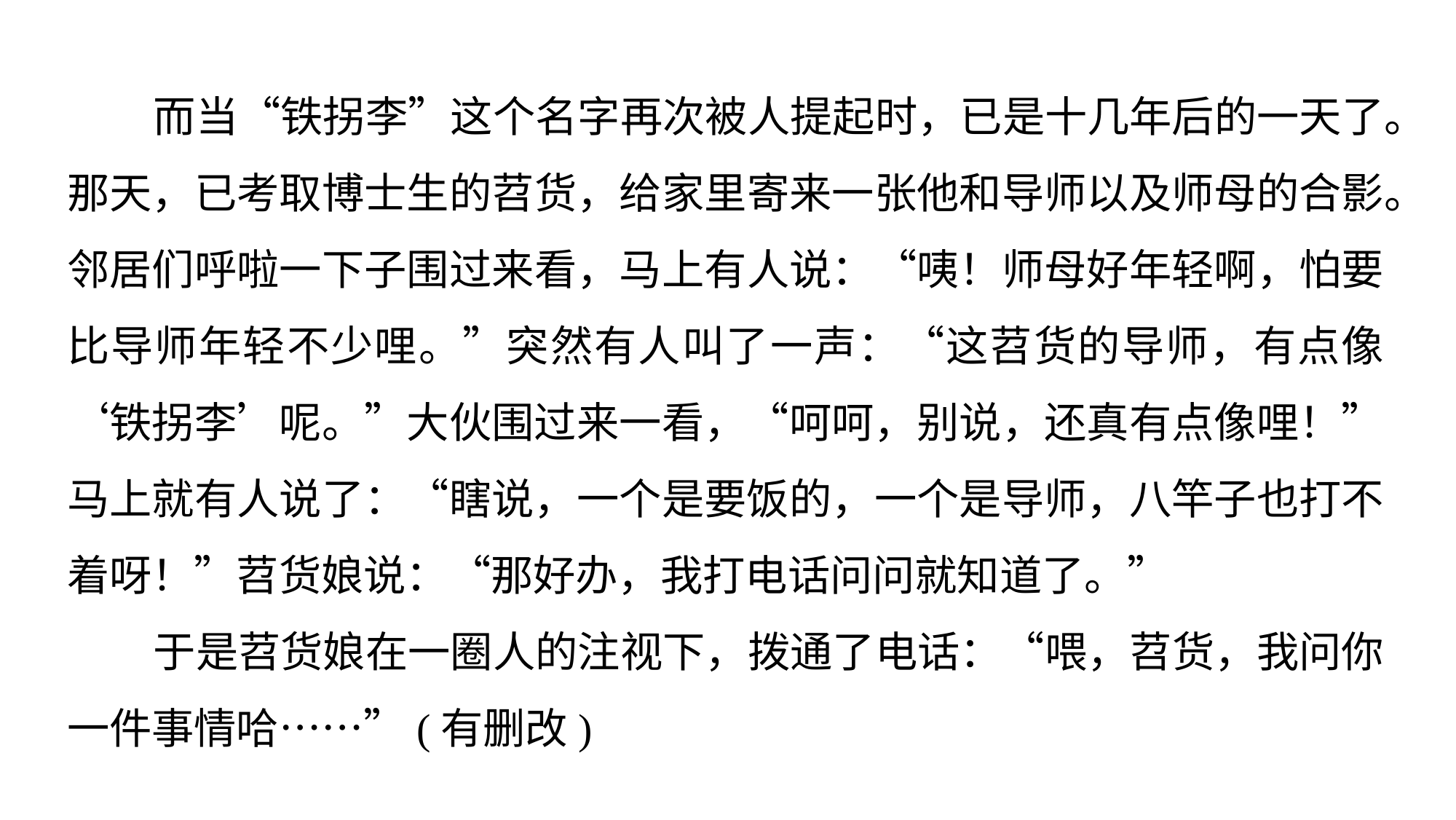

而当“铁拐李”这个名字再次被人提起时，已是十几年后的一天了。那天，已考取博士生的苕货，给家里寄来一张他和导师以及师母的合影。邻居们呼啦一下子围过来看，马上有人说：“咦！师母好年轻啊，怕要比导师年轻不少哩。”突然有人叫了一声：“这苕货的导师，有点像‘铁拐李’呢。”大伙围过来一看，“呵呵，别说，还真有点像哩！”马上就有人说了：“瞎说，一个是要饭的，一个是导师，八竿子也打不着呀！”苕货娘说：“那好办，我打电话问问就知道了。”
于是苕货娘在一圈人的注视下，拨通了电话：“喂，苕货，我问你一件事情哈……”(有删改)